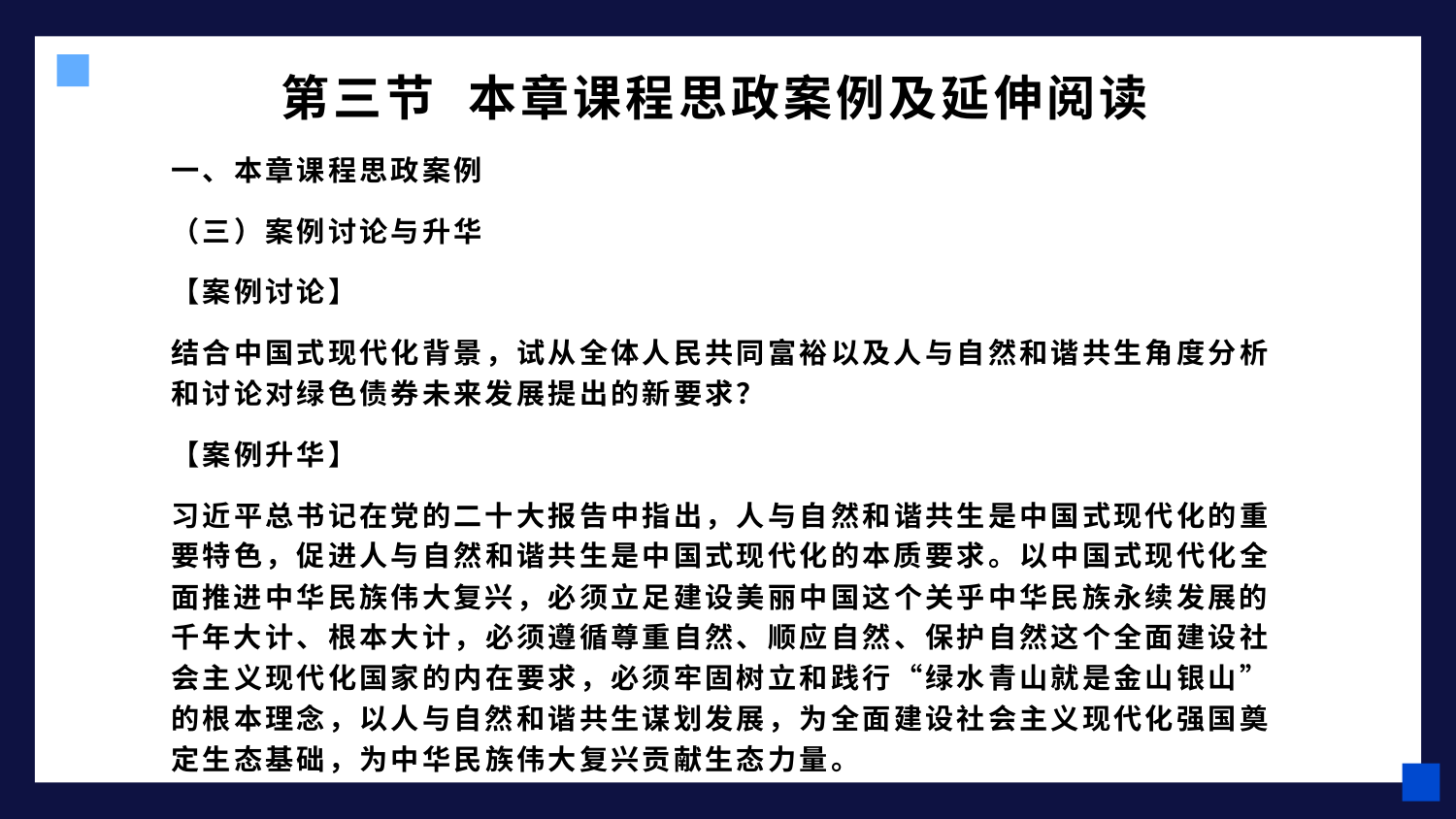

# 第三节  本章课程思政案例及延伸阅读
一、本章课程思政案例
（三）案例讨论与升华
【案例讨论】
结合中国式现代化背景，试从全体人民共同富裕以及人与自然和谐共生角度分析和讨论对绿色债券未来发展提出的新要求？
【案例升华】
习近平总书记在党的二十大报告中指出，人与自然和谐共生是中国式现代化的重要特色，促进人与自然和谐共生是中国式现代化的本质要求。以中国式现代化全面推进中华民族伟大复兴，必须立足建设美丽中国这个关乎中华民族永续发展的千年大计、根本大计，必须遵循尊重自然、顺应自然、保护自然这个全面建设社会主义现代化国家的内在要求，必须牢固树立和践行“绿水青山就是金山银山”的根本理念，以人与自然和谐共生谋划发展，为全面建设社会主义现代化强国奠定生态基础，为中华民族伟大复兴贡献生态力量。